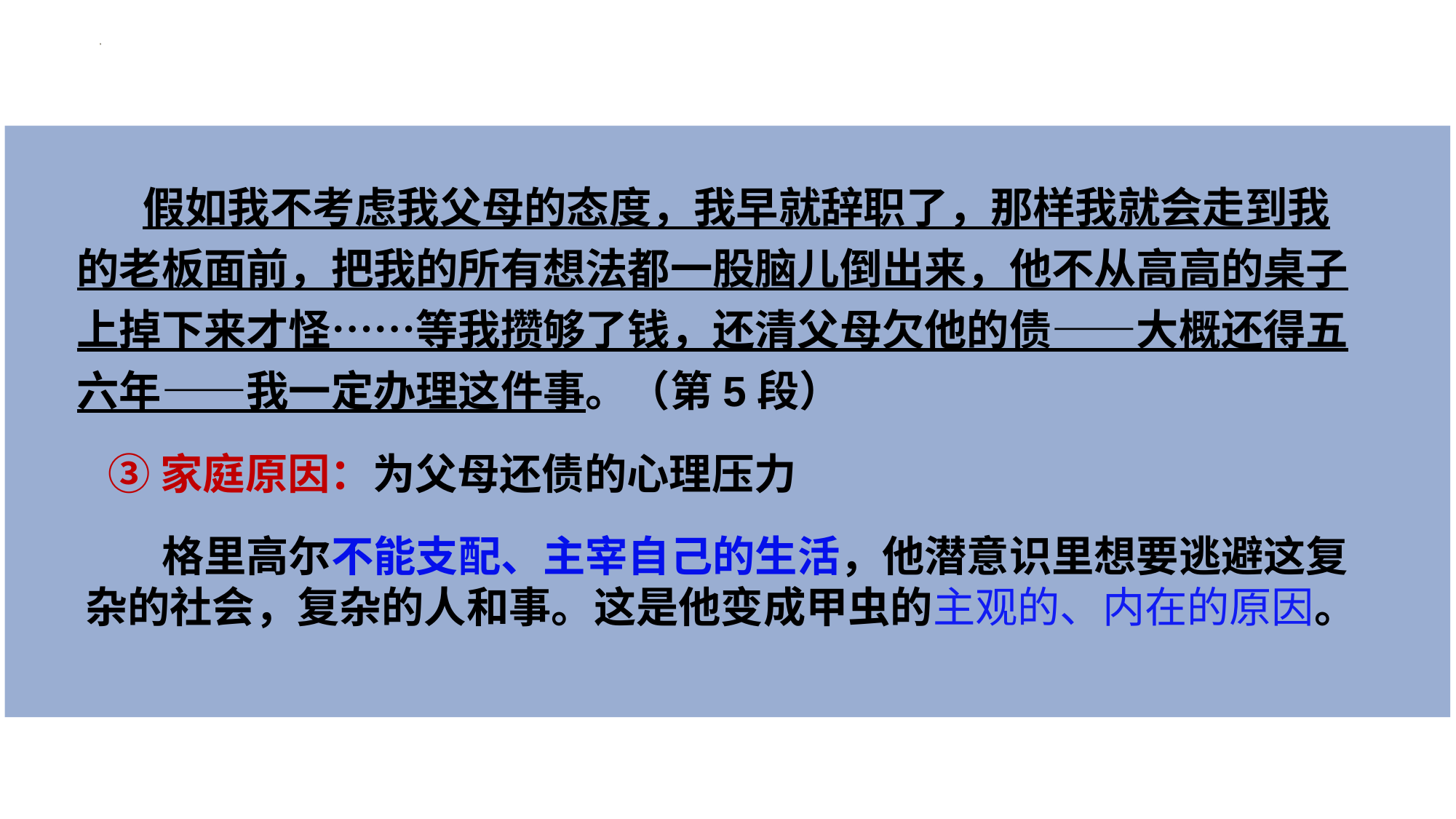

假如我不考虑我父母的态度，我早就辞职了，那样我就会走到我的老板面前，把我的所有想法都一股脑儿倒出来，他不从高高的桌子上掉下来才怪……等我攒够了钱，还清父母欠他的债——大概还得五六年——我一定办理这件事。（第5段）
   ③家庭原因：为父母还债的心理压力

       格里高尔不能支配、主宰自己的生活，他潜意识里想要逃避这复杂的社会，复杂的人和事。这是他变成甲虫的主观的、内在的原因。